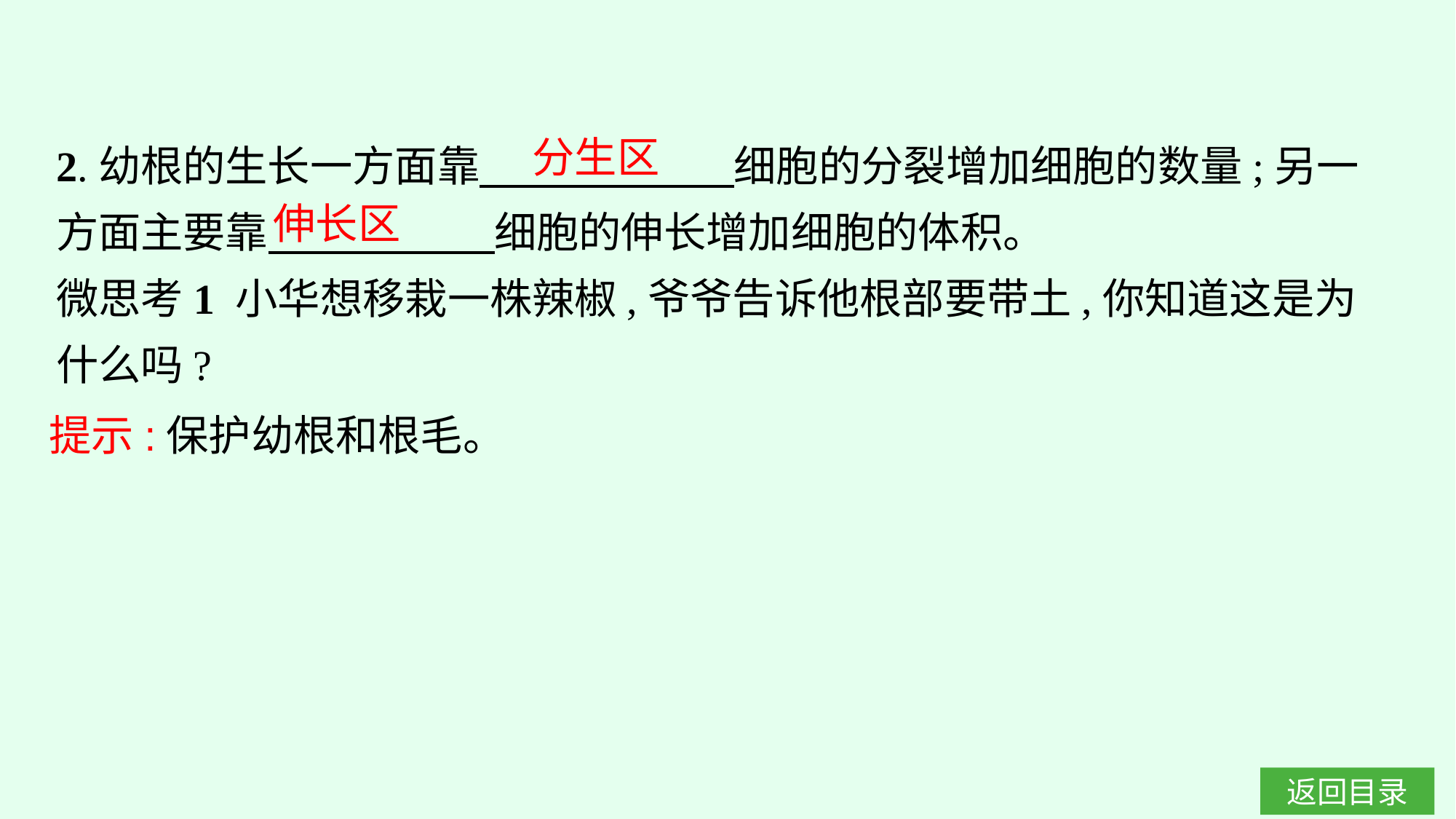

2.幼根的生长一方面靠　　　　　　细胞的分裂增加细胞的数量;另一方面主要靠　　　　      细胞的伸长增加细胞的体积。
微思考1 小华想移栽一株辣椒,爷爷告诉他根部要带土,你知道这是为什么吗?
分生区
伸长区
提示:保护幼根和根毛。